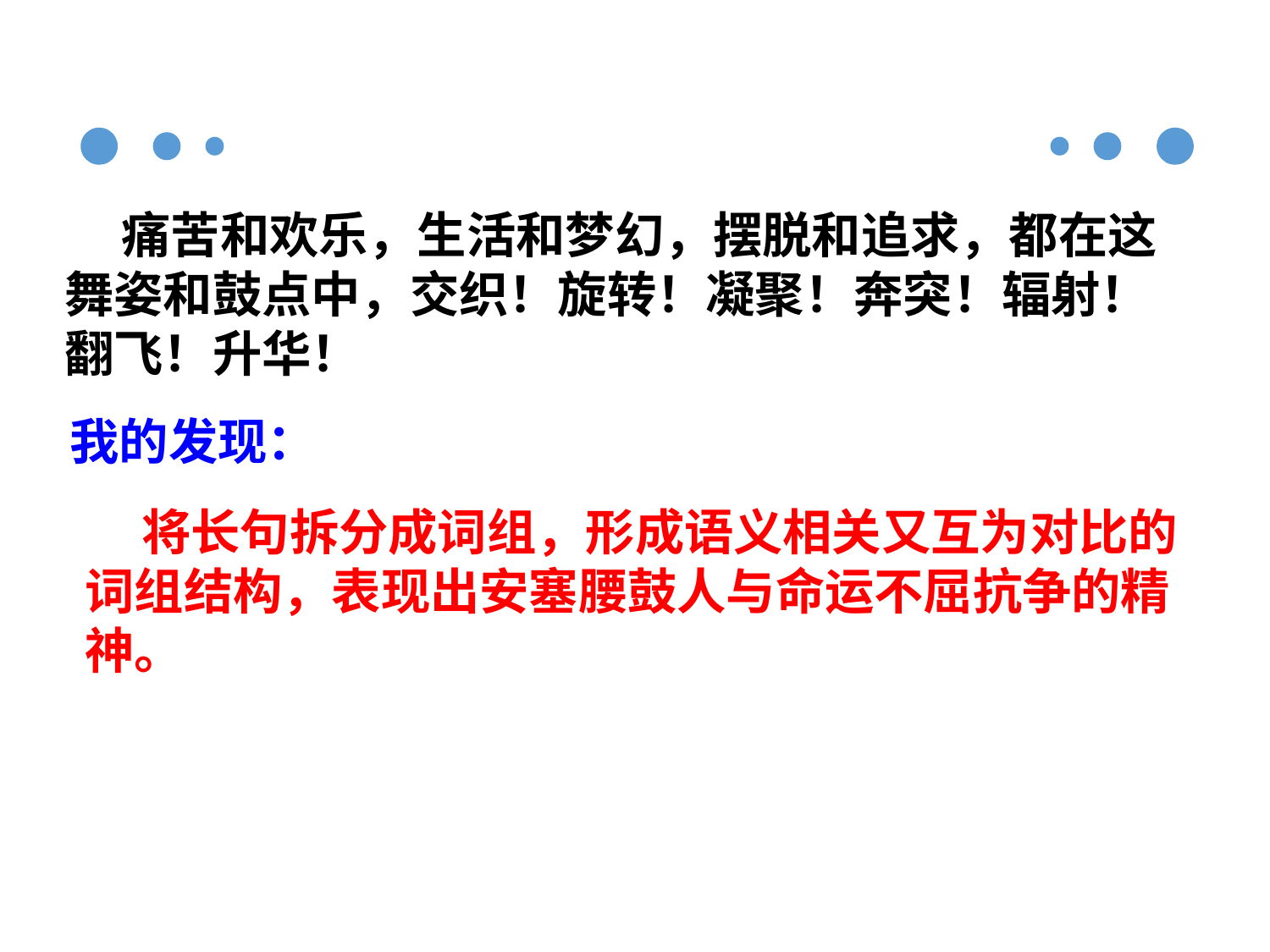

痛苦和欢乐，生活和梦幻，摆脱和追求，都在这舞姿和鼓点中，交织！旋转！凝聚！奔突！辐射！翻飞！升华！
我的发现：
    将长句拆分成词组，形成语义相关又互为对比的词组结构，表现出安塞腰鼓人与命运不屈抗争的精神。